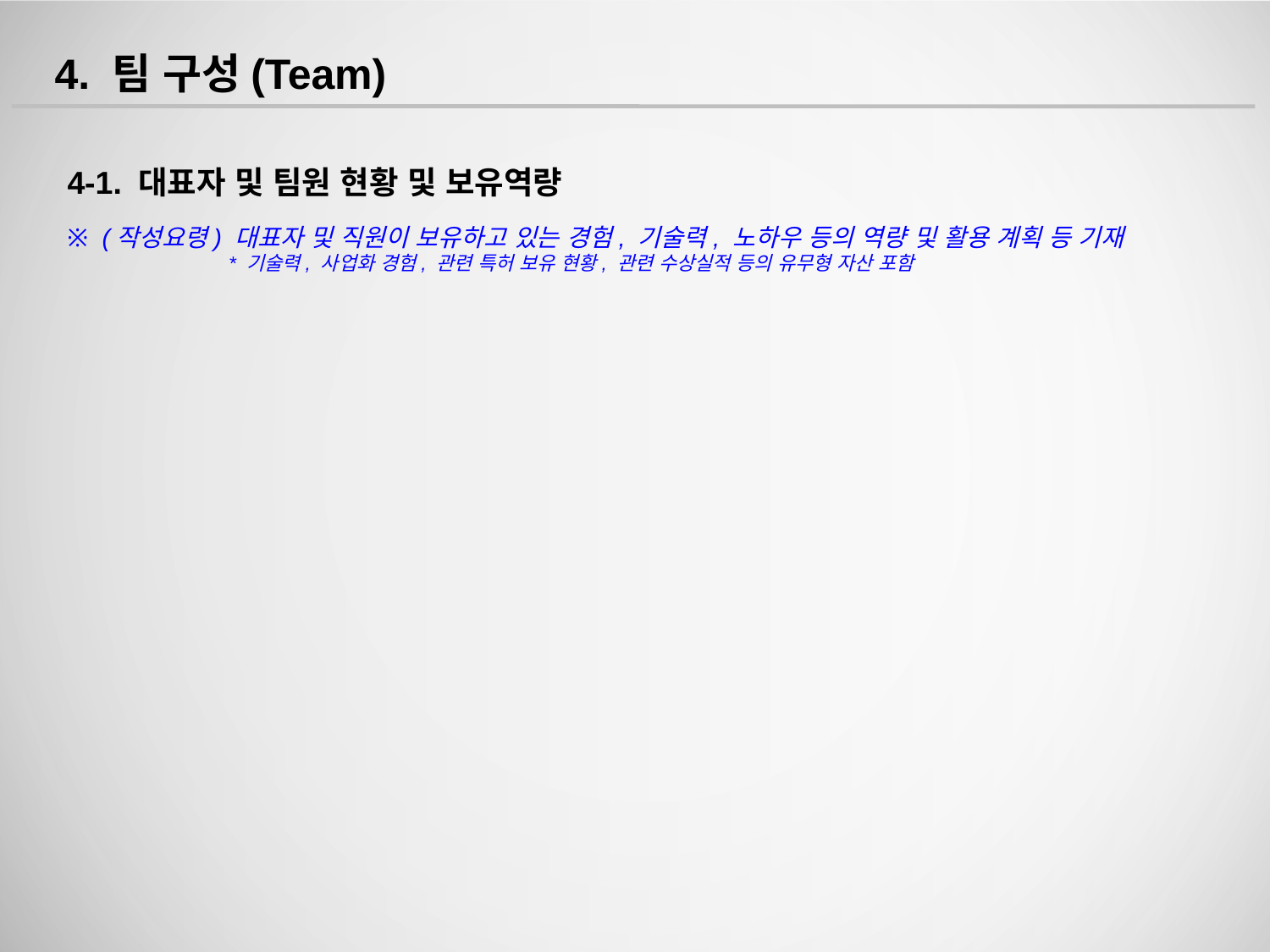

4. 팀 구성(Team)
4-1. 대표자 및 팀원 현황 및 보유역량

※  (작성요령) 대표자 및 직원이 보유하고 있는 경험, 기술력, 노하우 등의 역량 및 활용 계획 등 기재
* 기술력, 사업화 경험, 관련 특허 보유 현황, 관련 수상실적 등의 유무형 자산 포함